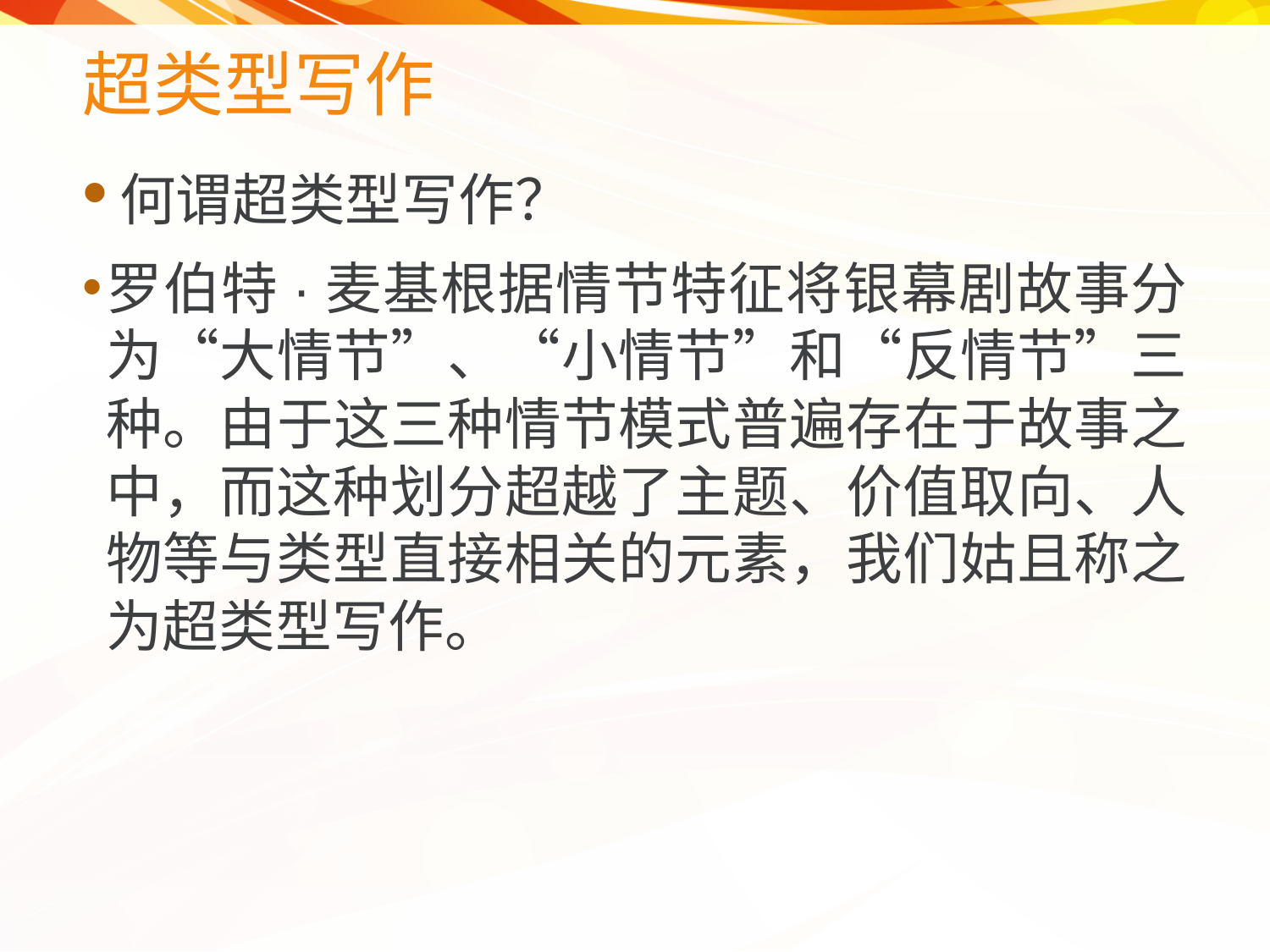

# 超类型写作
何谓超类型写作？
罗伯特·麦基根据情节特征将银幕剧故事分为“大情节”、“小情节”和“反情节”三种。由于这三种情节模式普遍存在于故事之中，而这种划分超越了主题、价值取向、人物等与类型直接相关的元素，我们姑且称之为超类型写作。